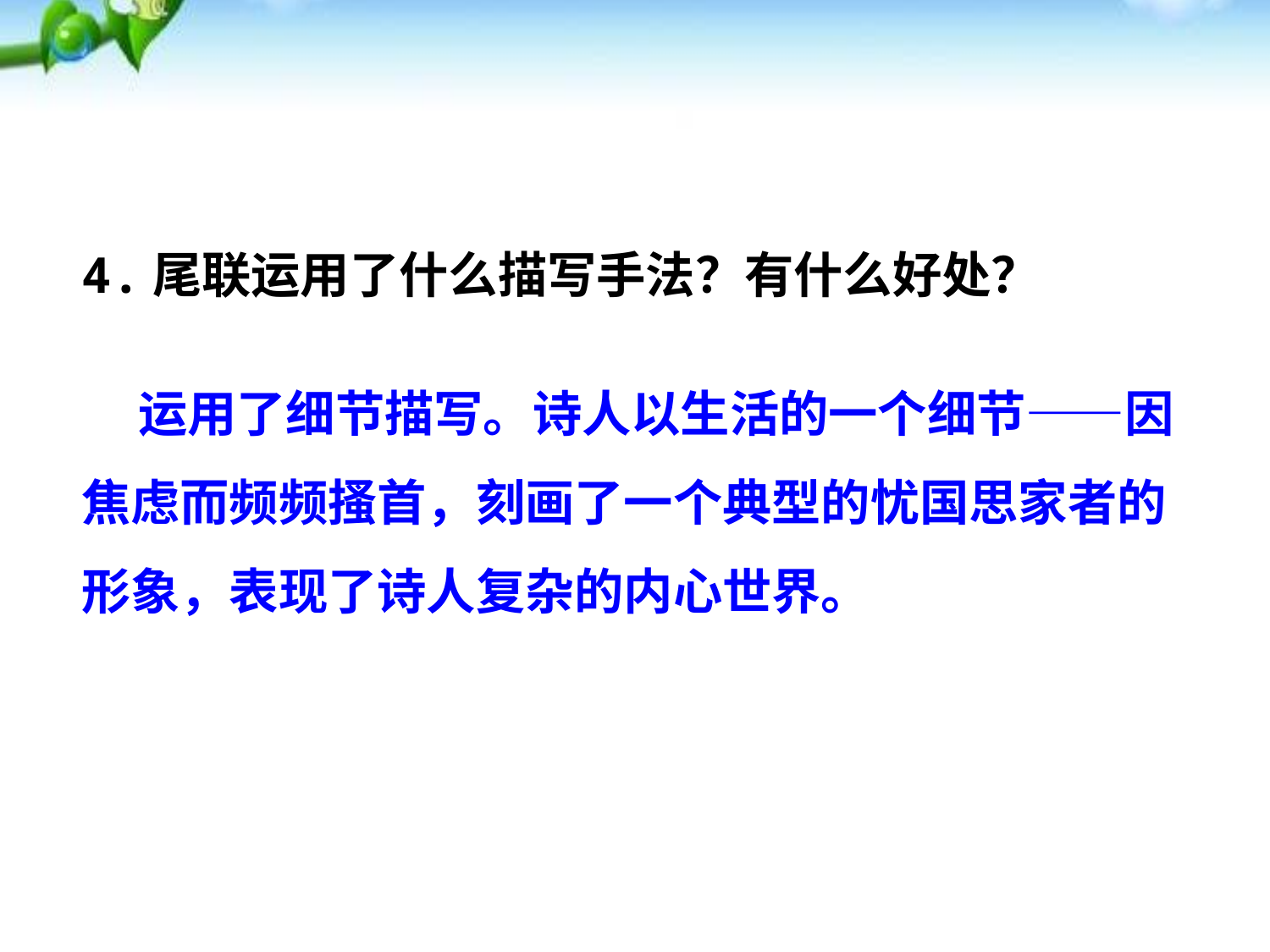

4.尾联运用了什么描写手法？有什么好处？
    运用了细节描写。诗人以生活的一个细节——因焦虑而频频搔首，刻画了一个典型的忧国思家者的形象，表现了诗人复杂的内心世界。